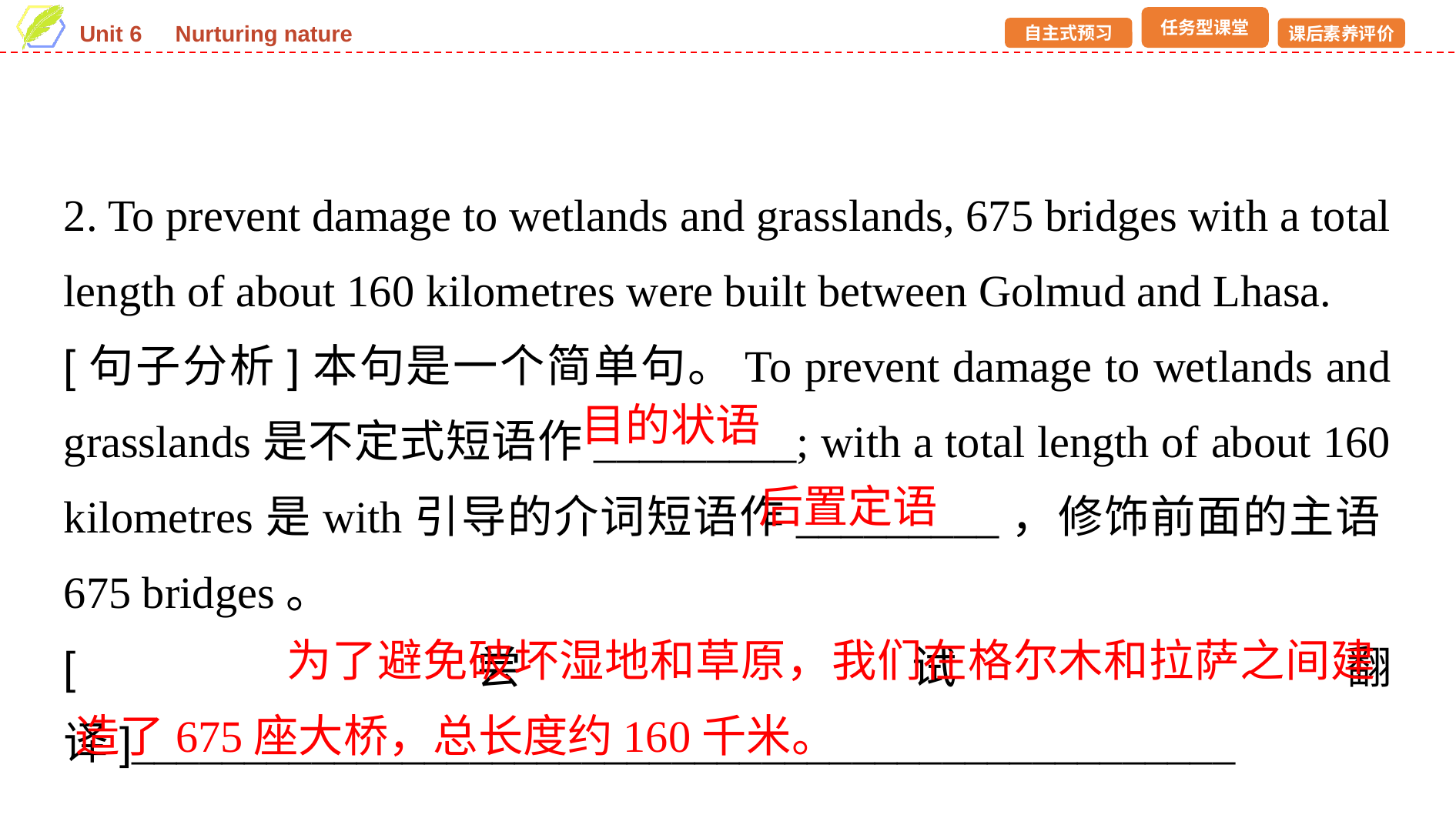

2. To prevent damage to wetlands and grasslands, 675 bridges with a total length of about 160 kilometres were built between Golmud and Lhasa.
[句子分析]本句是一个简单句。To prevent damage to wetlands and grasslands是不定式短语作_________; with a total length of about 160 kilometres是with引导的介词短语作_________，修饰前面的主语675 bridges。
[尝试翻译]_________________________________________________
__________________________________________________________
目的状语
后置定语
                   为了避免破坏湿地和草原，我们在格尔木和拉萨之间建造了675座大桥，总长度约160千米。